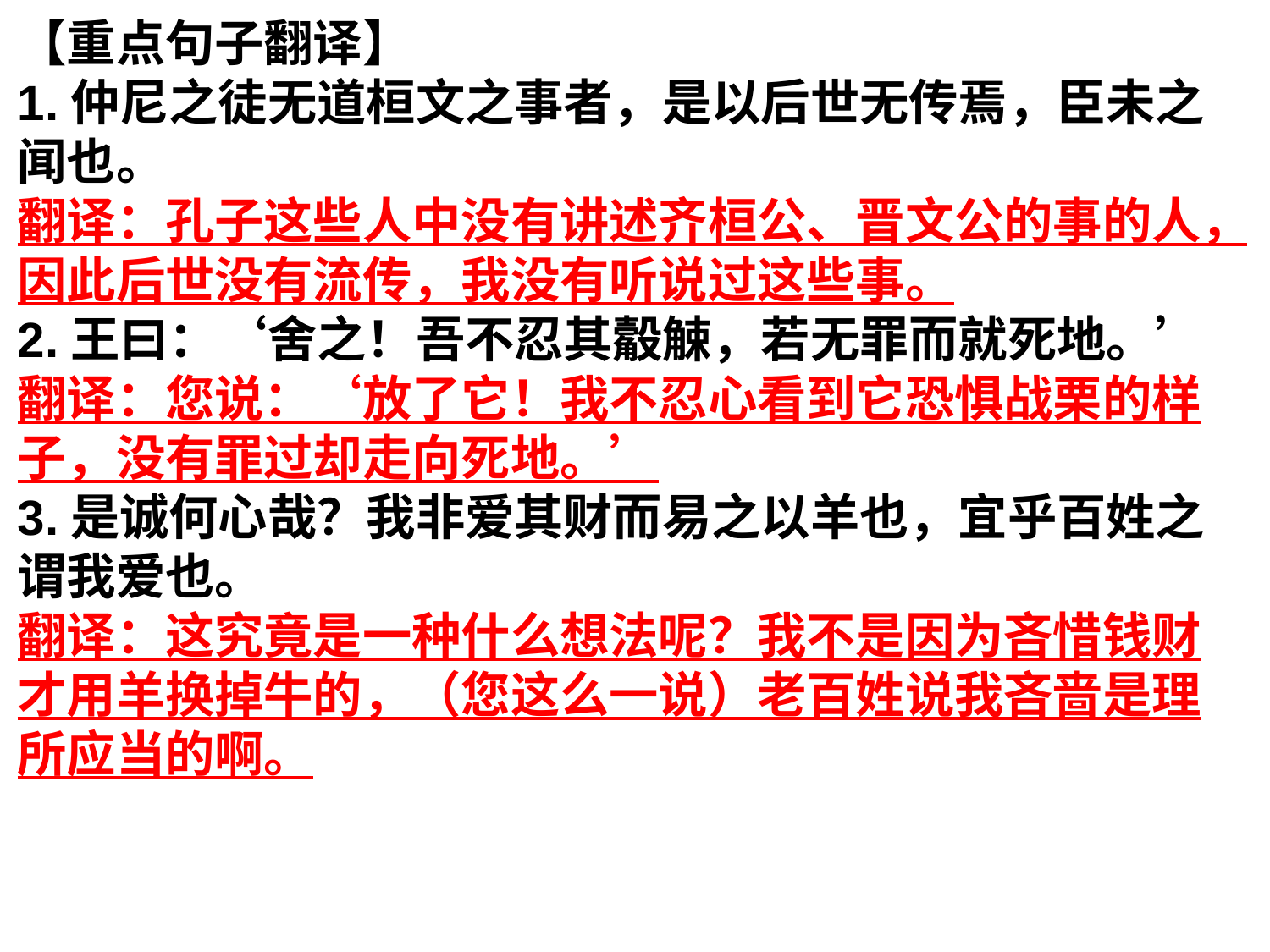

【重点句子翻译】
1.仲尼之徒无道桓文之事者，是以后世无传焉，臣未之闻也。
翻译：孔子这些人中没有讲述齐桓公、晋文公的事的人，因此后世没有流传，我没有听说过这些事。
2.王曰：‘舍之！吾不忍其觳觫，若无罪而就死地。’
翻译：您说：‘放了它！我不忍心看到它恐惧战栗的样子，没有罪过却走向死地。’
3.是诚何心哉？我非爱其财而易之以羊也，宜乎百姓之谓我爱也。
翻译：这究竟是一种什么想法呢？我不是因为吝惜钱财才用羊换掉牛的，（您这么一说）老百姓说我吝啬是理所应当的啊。